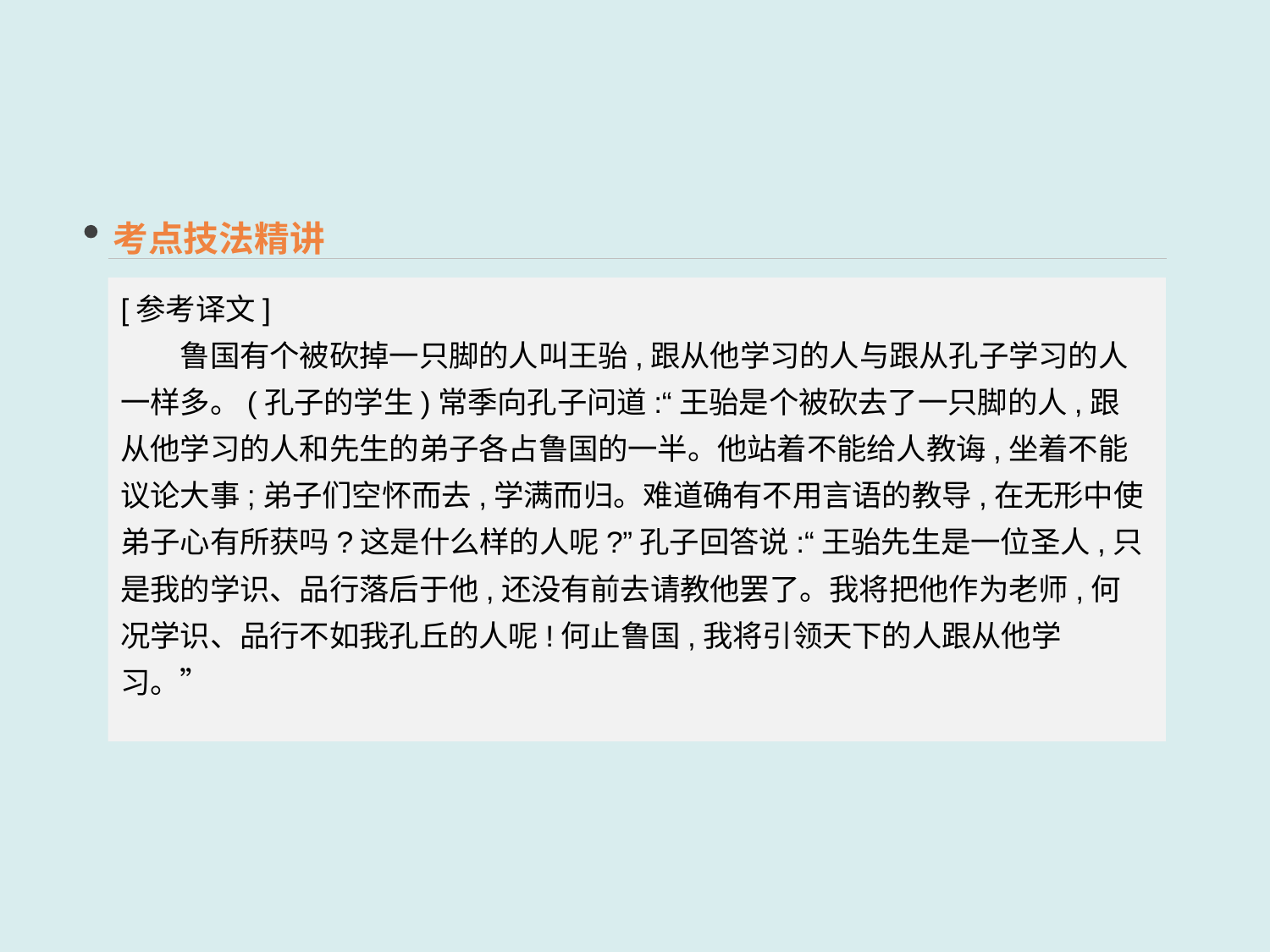

考点技法精讲

[参考译文]
　　鲁国有个被砍掉一只脚的人叫王骀,跟从他学习的人与跟从孔子学习的人一样多。(孔子的学生)常季向孔子问道:“王骀是个被砍去了一只脚的人,跟从他学习的人和先生的弟子各占鲁国的一半。他站着不能给人教诲,坐着不能议论大事;弟子们空怀而去,学满而归。难道确有不用言语的教导,在无形中使弟子心有所获吗?这是什么样的人呢?”孔子回答说:“王骀先生是一位圣人,只是我的学识、品行落后于他,还没有前去请教他罢了。我将把他作为老师,何况学识、品行不如我孔丘的人呢!何止鲁国,我将引领天下的人跟从他学习。”